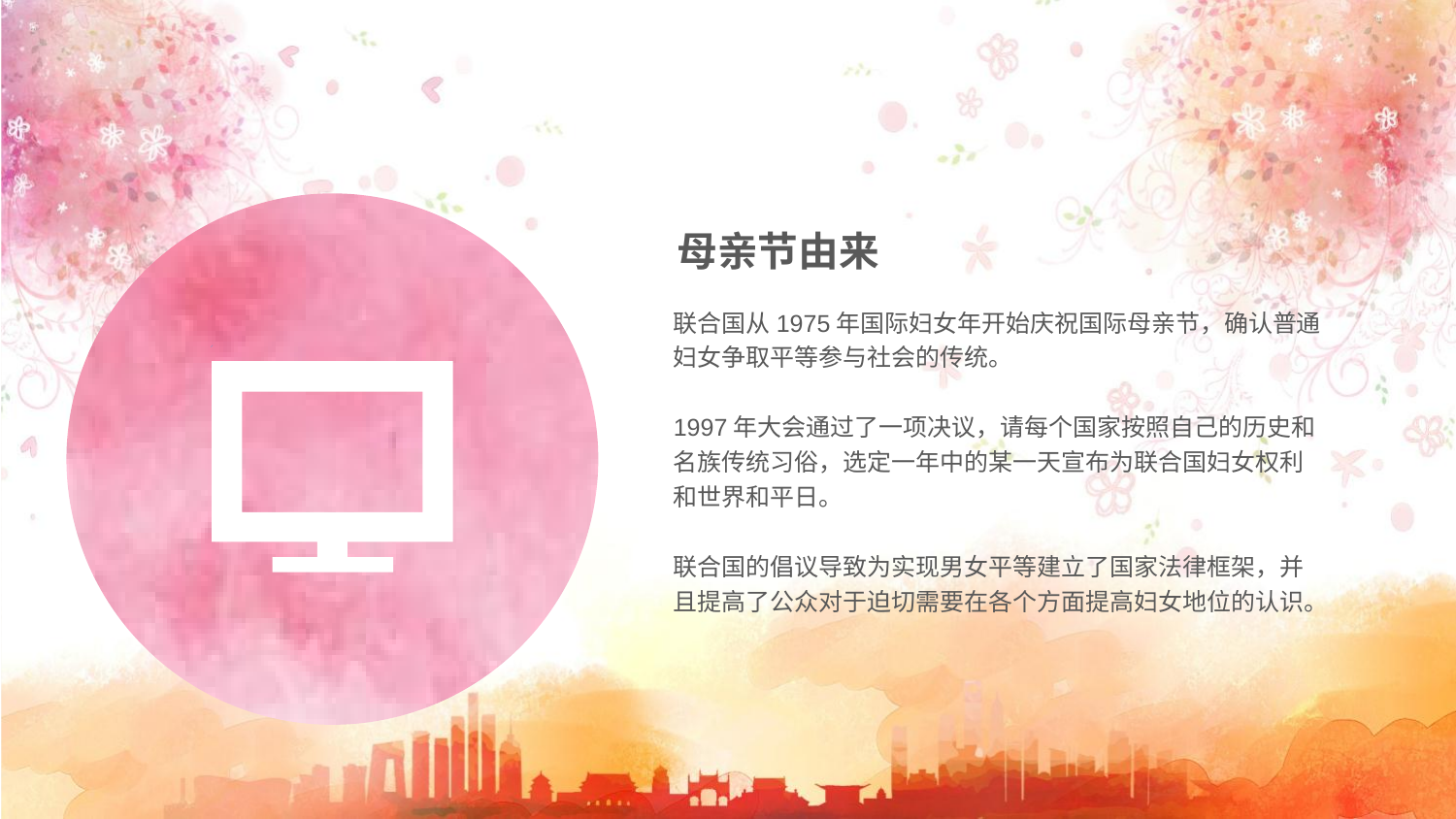

母亲节由来
联合国从1975年国际妇女年开始庆祝国际母亲节，确认普通妇女争取平等参与社会的传统。

1997年大会通过了一项决议，请每个国家按照自己的历史和名族传统习俗，选定一年中的某一天宣布为联合国妇女权利和世界和平日。

联合国的倡议导致为实现男女平等建立了国家法律框架，并且提高了公众对于迫切需要在各个方面提高妇女地位的认识。